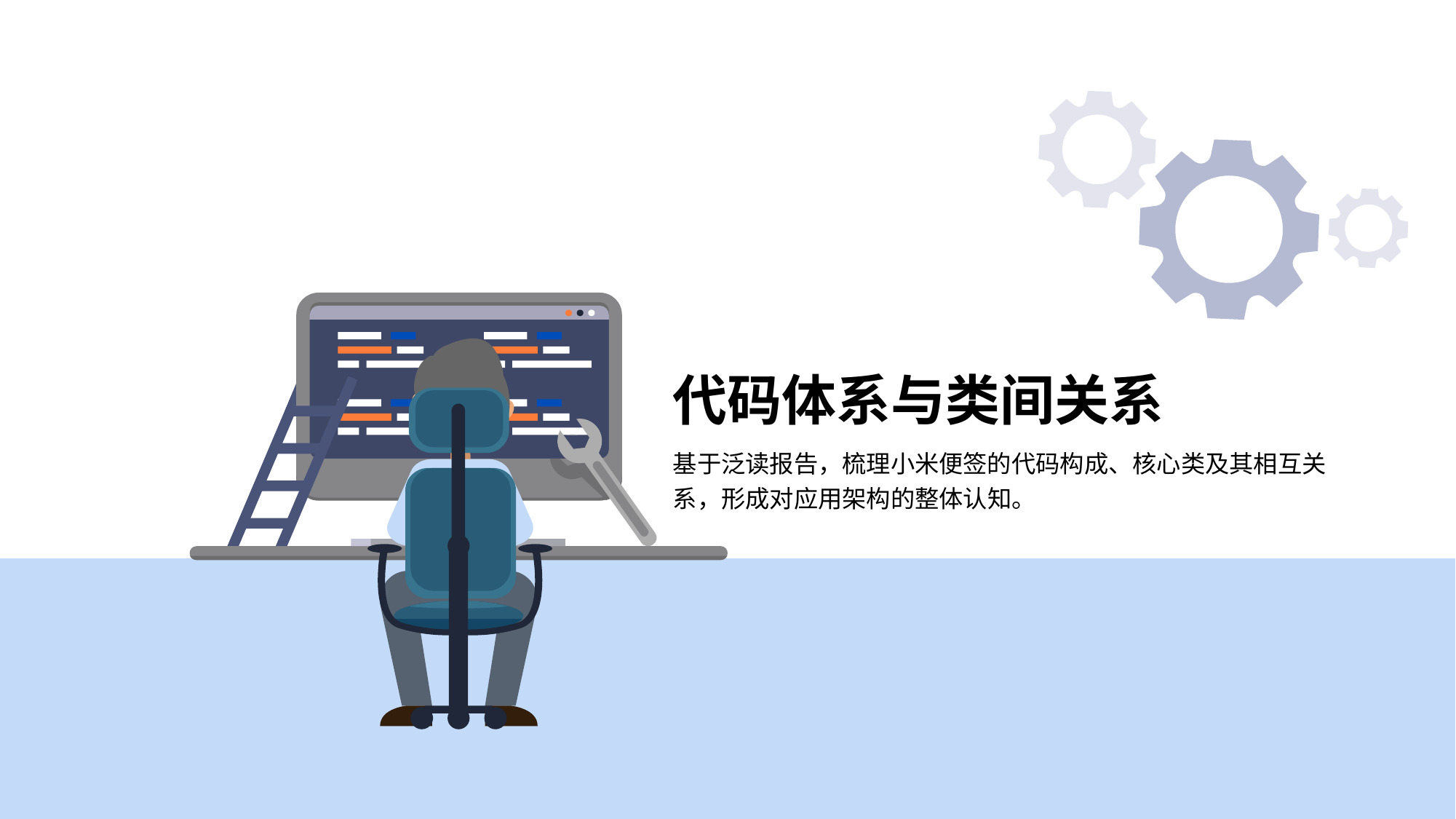

代码体系与类间关系
基于泛读报告，梳理小米便签的代码构成、核心类及其相互关系，形成对应用架构的整体认知。